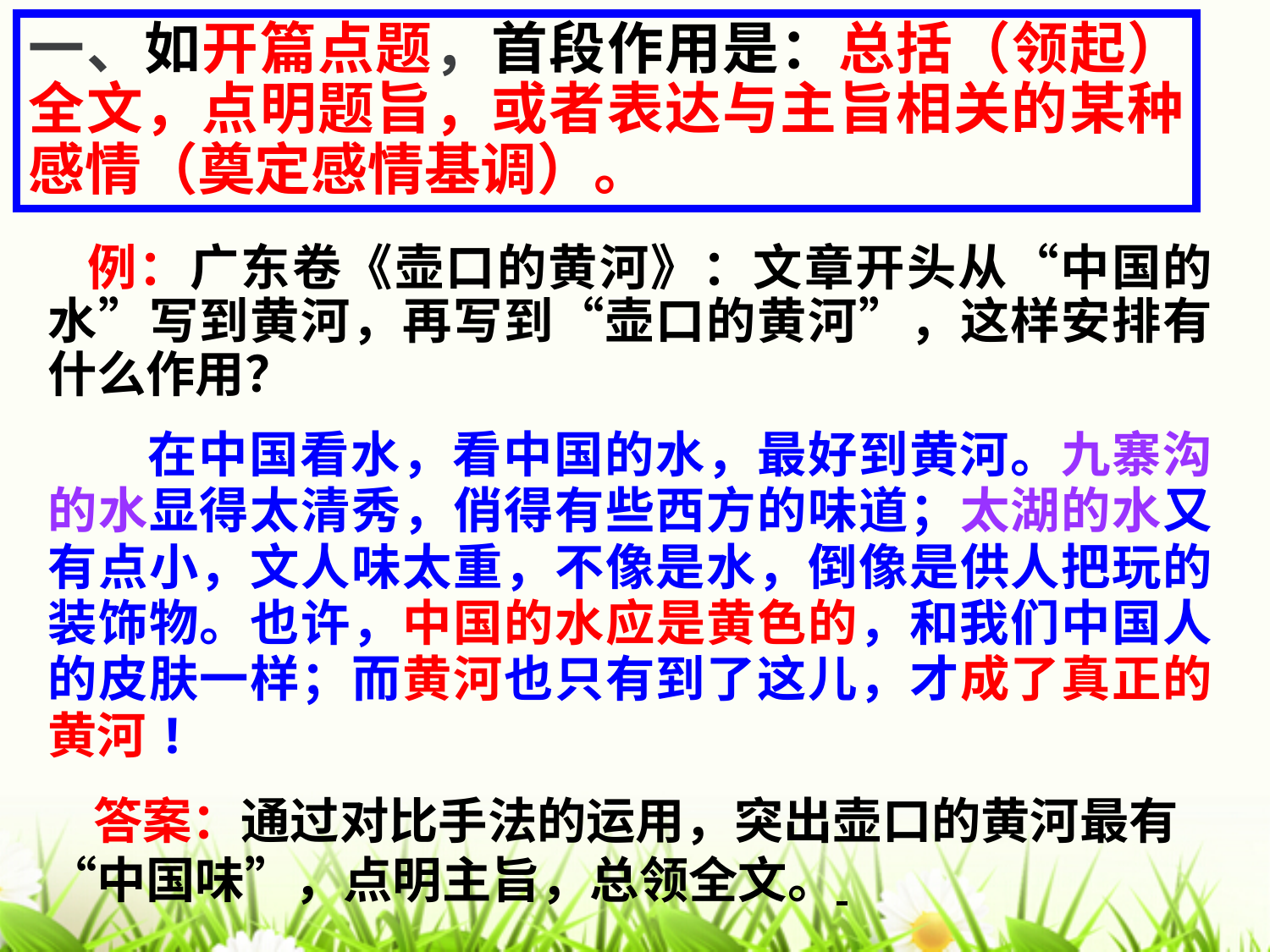

一、如开篇点题，首段作用是：总括（领起）全文，点明题旨，或者表达与主旨相关的某种感情（奠定感情基调）。
  例：广东卷《壶口的黄河》：文章开头从“中国的水”写到黄河，再写到“壶口的黄河”，这样安排有什么作用？
       在中国看水，看中国的水，最好到黄河。九寨沟的水显得太清秀，俏得有些西方的味道；太湖的水又有点小，文人味太重，不像是水，倒像是供人把玩的装饰物。也许，中国的水应是黄色的，和我们中国人的皮肤一样；而黄河也只有到了这儿，才成了真正的黄河!
   答案：通过对比手法的运用，突出壶口的黄河最有“中国味”，点明主旨，总领全文。